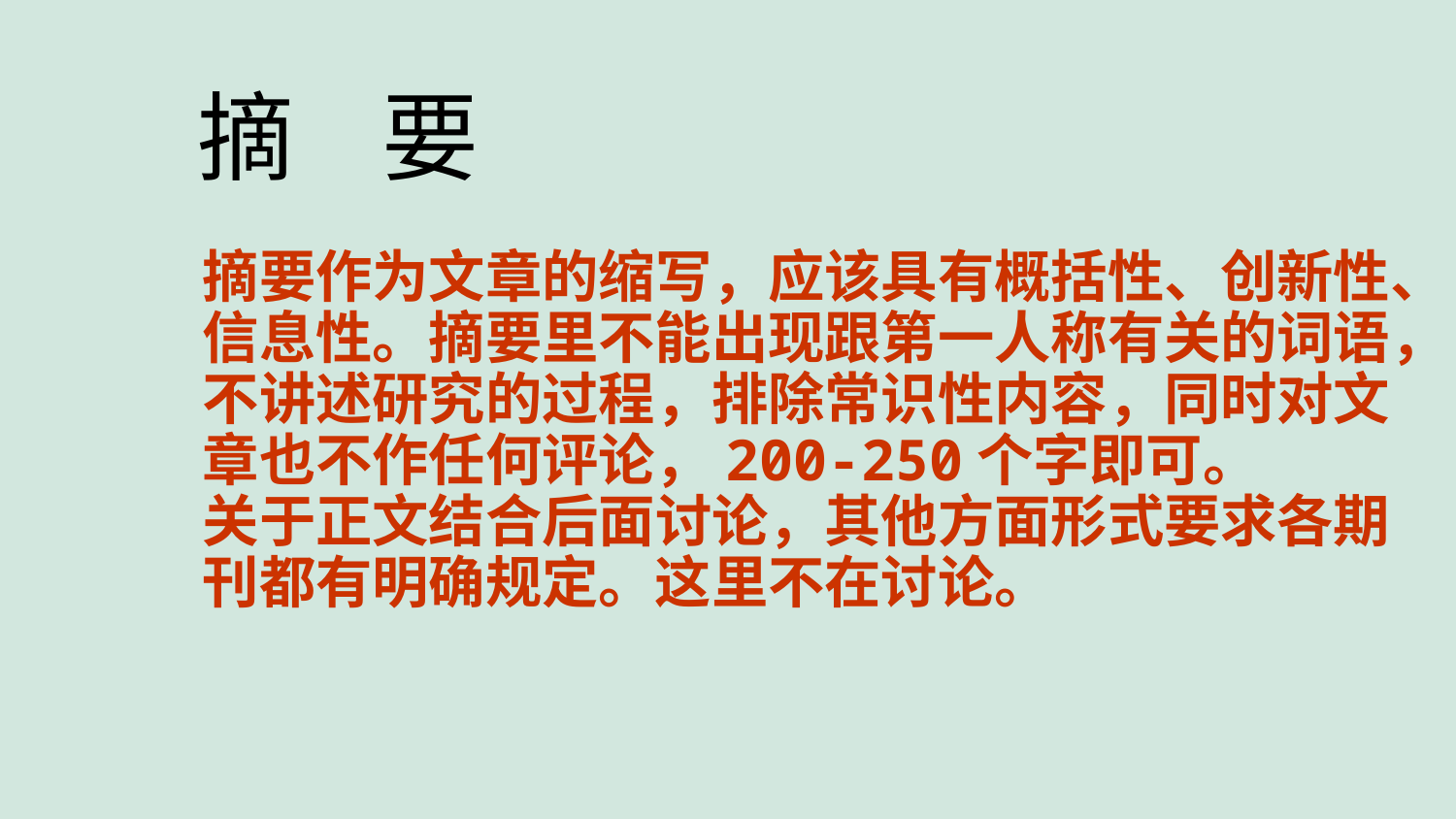

摘    要
摘要作为文章的缩写，应该具有概括性、创新性、信息性。摘要里不能出现跟第一人称有关的词语，不讲述研究的过程，排除常识性内容，同时对文章也不作任何评论，200-250个字即可。
关于正文结合后面讨论，其他方面形式要求各期刊都有明确规定。这里不在讨论。